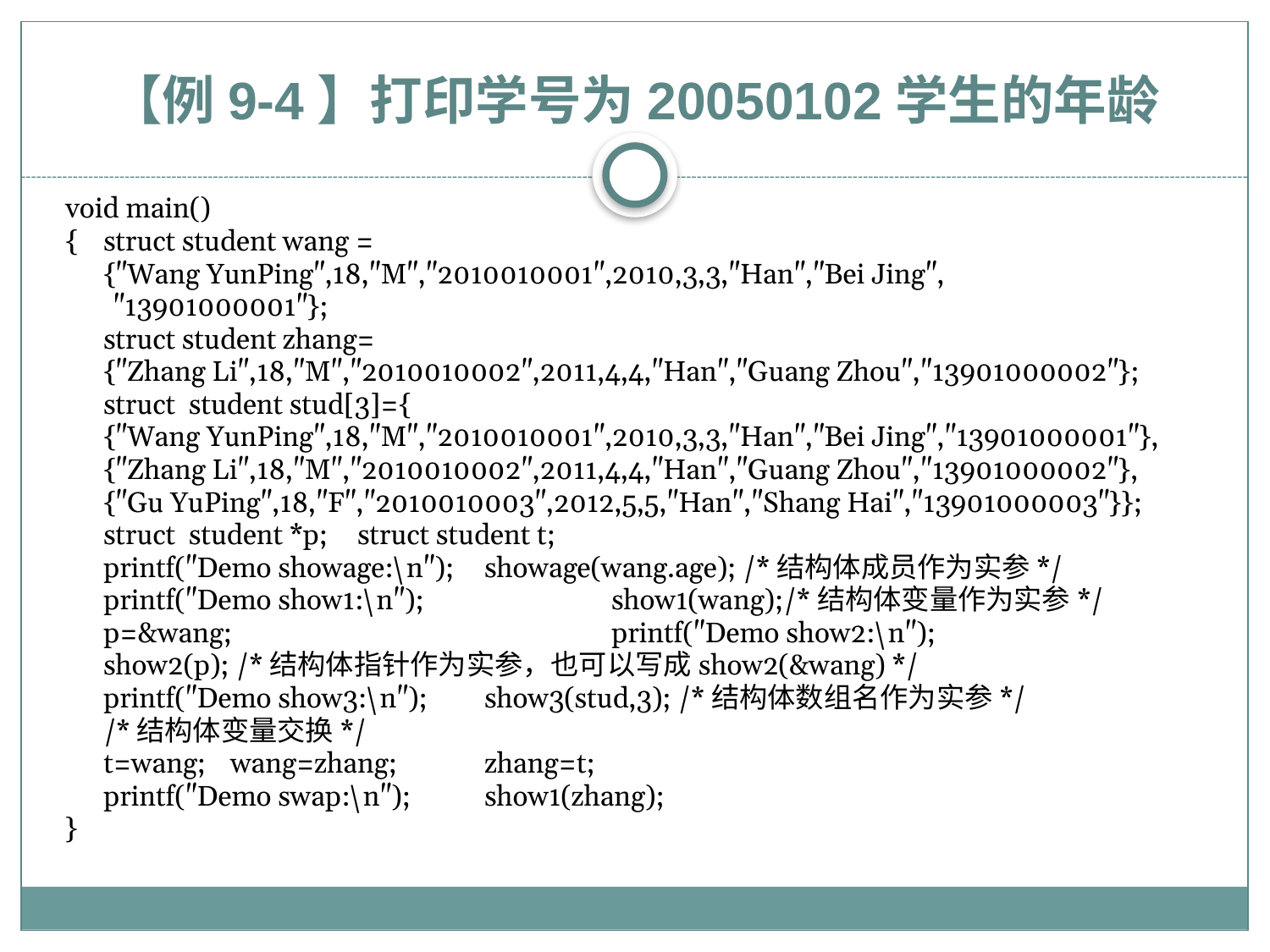

# 【例9-4】打印学号为20050102学生的年龄
void main()
{	struct student wang =
	{"Wang YunPing",18,"M","2010010001",2010,3,3,"Han","Bei Jing",
       "13901000001"};
	struct student zhang=
	{"Zhang Li",18,"M","2010010002",2011,4,4,"Han","Guang Zhou","13901000002"};
	struct  student stud[3]={
	{"Wang YunPing",18,"M","2010010001",2010,3,3,"Han","Bei Jing","13901000001"},
	{"Zhang Li",18,"M","2010010002",2011,4,4,"Han","Guang Zhou","13901000002"},
	{"Gu YuPing",18,"F","2010010003",2012,5,5,"Han","Shang Hai","13901000003"}};
	struct  student *p;	struct student t;
	printf("Demo showage:\n");	showage(wang.age); /*结构体成员作为实参*/
	printf("Demo show1:\n");		show1(wang);/*结构体变量作为实参*/
	p=&wang;			printf("Demo show2:\n");
	show2(p); /*结构体指针作为实参，也可以写成show2(&wang) */
	printf("Demo show3:\n");	show3(stud,3); /*结构体数组名作为实参*/
	/*结构体变量交换*/
	t=wang;	wang=zhang;	zhang=t;
	printf("Demo swap:\n");	show1(zhang);
}